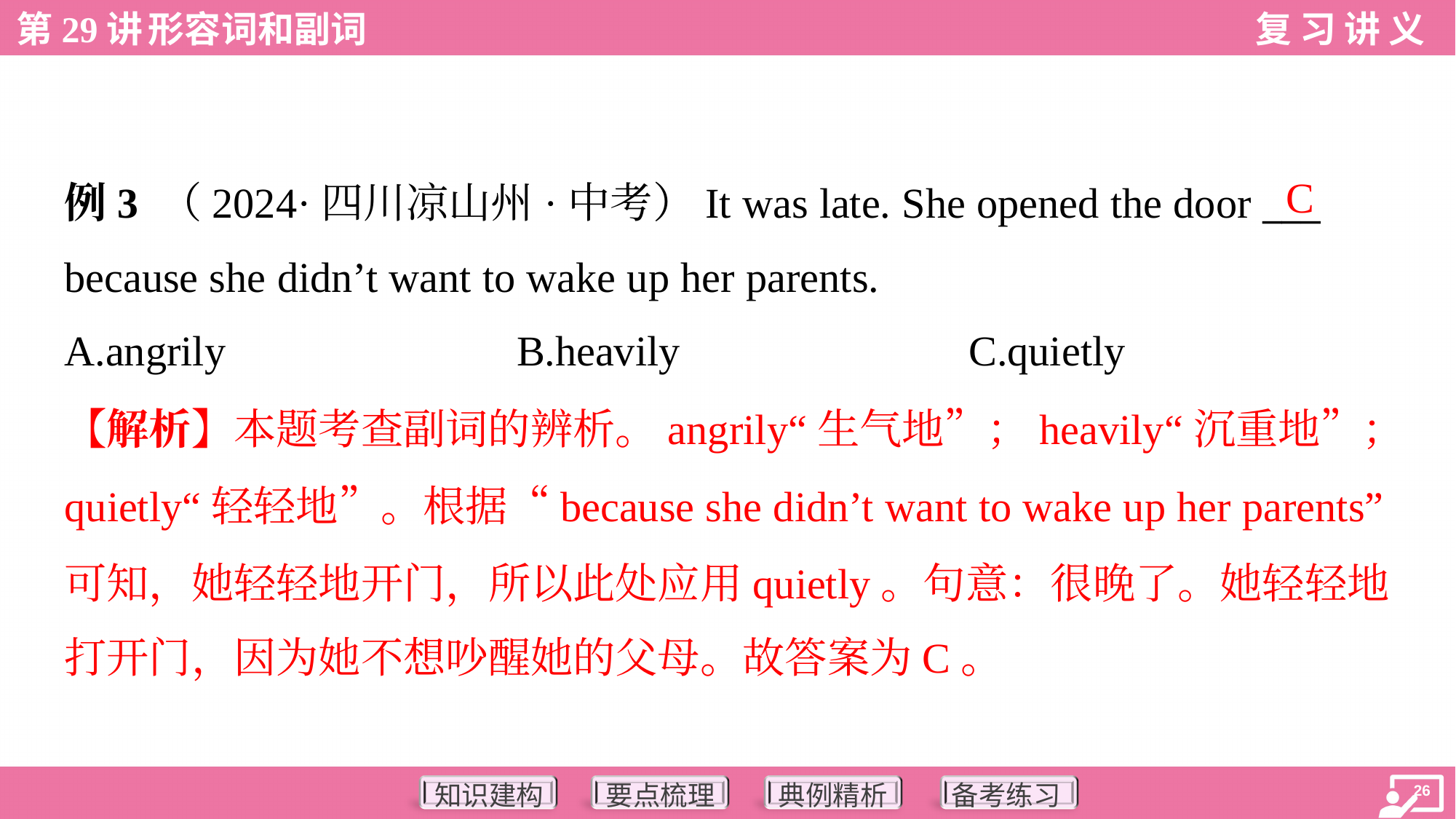

C
例3 （2024·四川凉山州·中考）It was late. She opened the door ___
because she didn’t want to wake up her parents.
A.angrily	B.heavily	C.quietly
【解析】本题考查副词的辨析。angrily“生气地”；heavily“沉重地”；
quietly“轻轻地”。根据“because she didn’t want to wake up her parents”
可知，她轻轻地开门，所以此处应用quietly。句意：很晚了。她轻轻地
打开门，因为她不想吵醒她的父母。故答案为C。